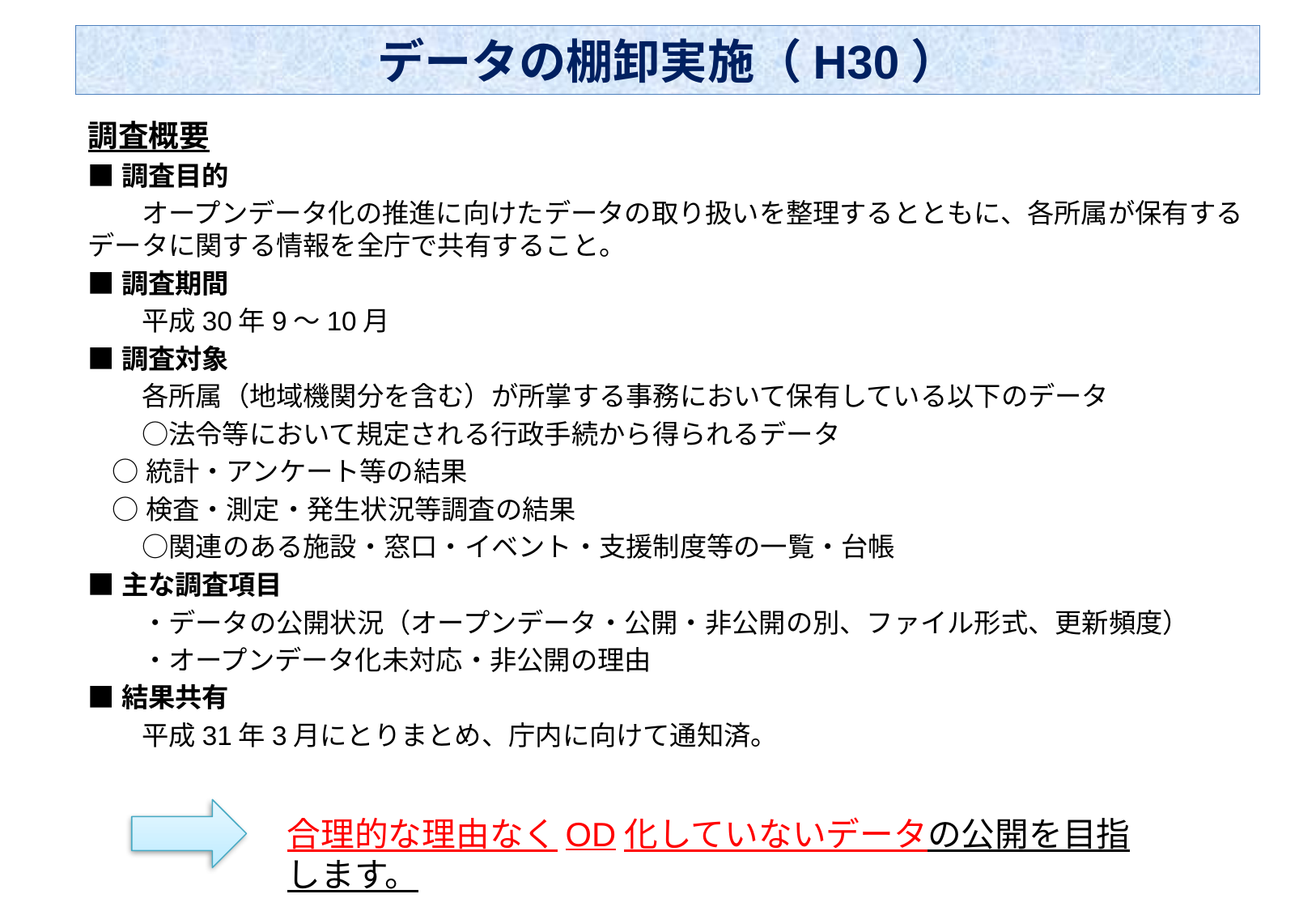

# データの棚卸実施（H30）
調査概要
■調査目的
　　オープンデータ化の推進に向けたデータの取り扱いを整理するとともに、各所属が保有するデータに関する情報を全庁で共有すること。
■調査期間
　　平成30年9～10月
■調査対象
　　各所属（地域機関分を含む）が所掌する事務において保有している以下のデータ
　　○法令等において規定される行政手続から得られるデータ
    ○統計・アンケート等の結果
    ○検査・測定・発生状況等調査の結果
　　○関連のある施設・窓口・イベント・支援制度等の一覧・台帳
■主な調査項目
　　・データの公開状況（オープンデータ・公開・非公開の別、ファイル形式、更新頻度）
　　・オープンデータ化未対応・非公開の理由
■結果共有
　　平成31年3月にとりまとめ、庁内に向けて通知済。

合理的な理由なくOD化していないデータの公開を目指します。